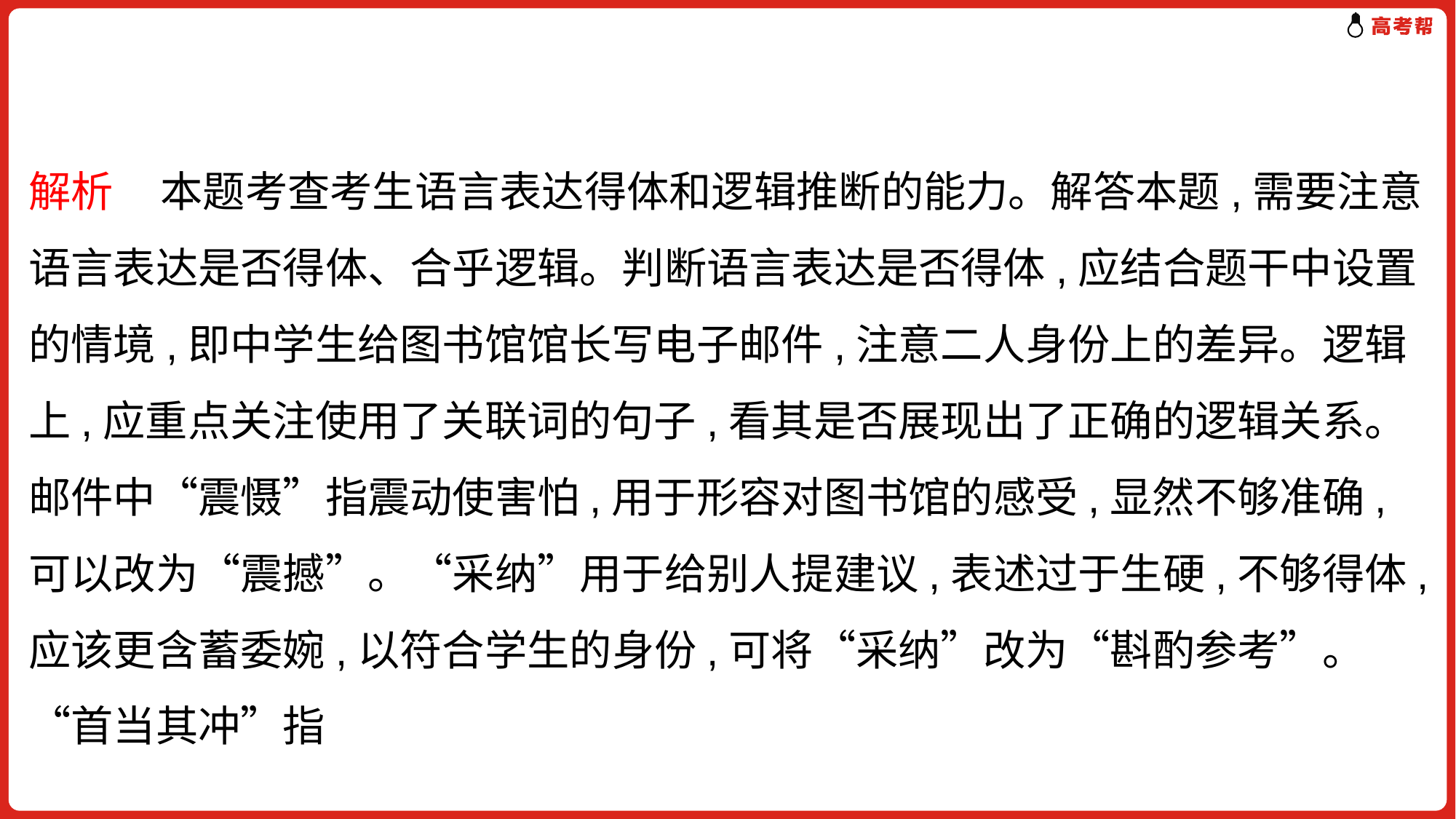

解析     本题考查考生语言表达得体和逻辑推断的能力。解答本题,需要注意语言表达是否得体、合乎逻辑。判断语言表达是否得体,应结合题干中设置的情境,即中学生给图书馆馆长写电子邮件,注意二人身份上的差异。逻辑上,应重点关注使用了关联词的句子,看其是否展现出了正确的逻辑关系。邮件中“震慑”指震动使害怕,用于形容对图书馆的感受,显然不够准确,可以改为“震撼”。“采纳”用于给别人提建议,表述过于生硬,不够得体,应该更含蓄委婉,以符合学生的身份,可将“采纳”改为“斟酌参考”。“首当其冲”指